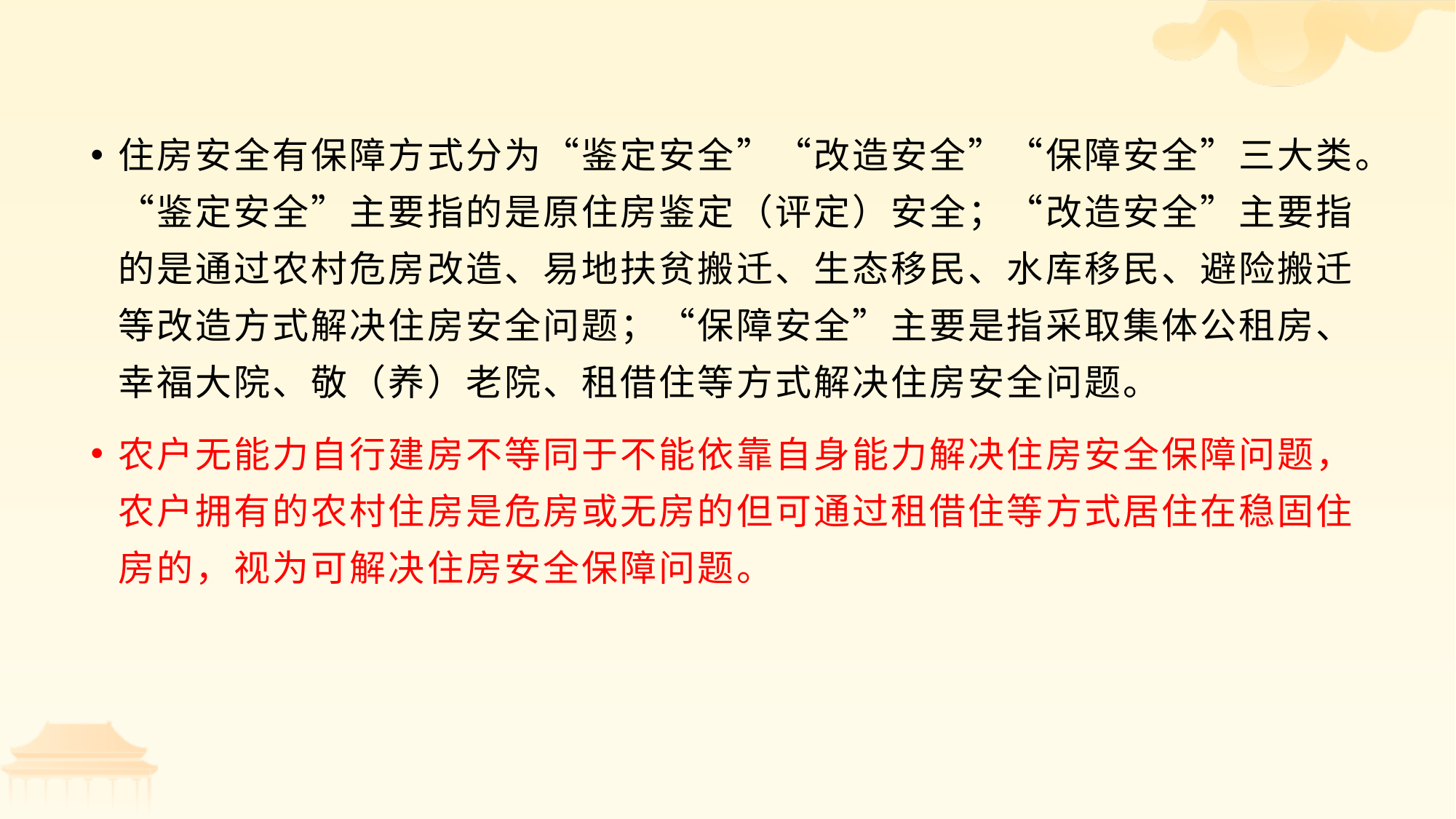

住房安全有保障方式分为“鉴定安全”“改造安全”“保障安全”三大类。“鉴定安全”主要指的是原住房鉴定（评定）安全；“改造安全”主要指的是通过农村危房改造、易地扶贫搬迁、生态移民、水库移民、避险搬迁等改造方式解决住房安全问题；“保障安全”主要是指采取集体公租房、幸福大院、敬（养）老院、租借住等方式解决住房安全问题。
农户无能力自行建房不等同于不能依靠自身能力解决住房安全保障问题，农户拥有的农村住房是危房或无房的但可通过租借住等方式居住在稳固住房的，视为可解决住房安全保障问题。